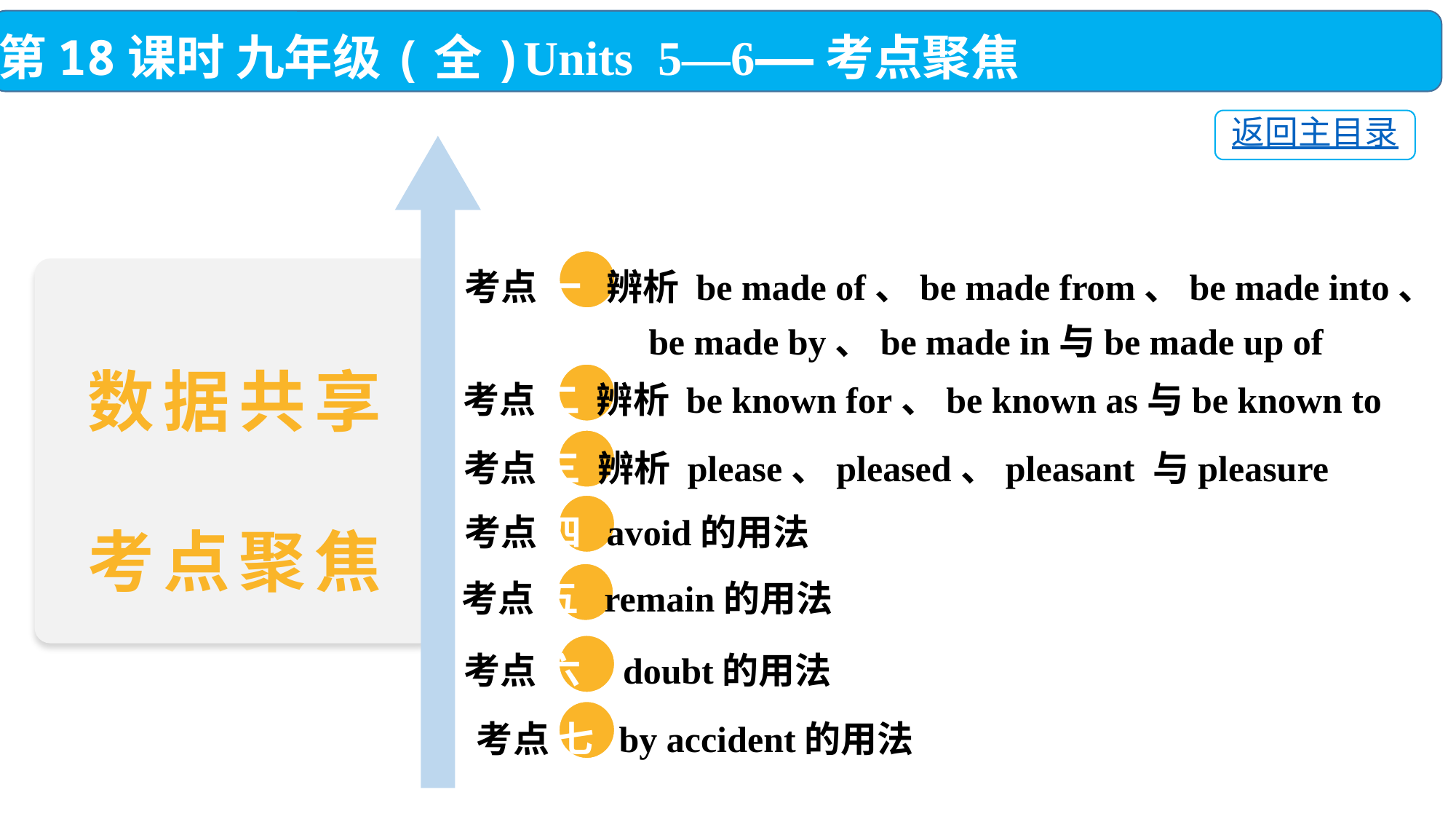

第18课时 九年级(全)Units  5—6——考点聚焦
返回主目录

  考点 一   辨析 be made of、be made from、be made into、
                       be made by、be made in与be made up of
  考点 二  辨析 be known for、be known as与be known to
  考点 三  辨析 please、pleased、pleasant 与pleasure
  考点 四  avoid的用法
  考点 五  remain的用法
  考点 六    doubt的用法
考点 七  by accident的用法

数据共享
考点聚焦